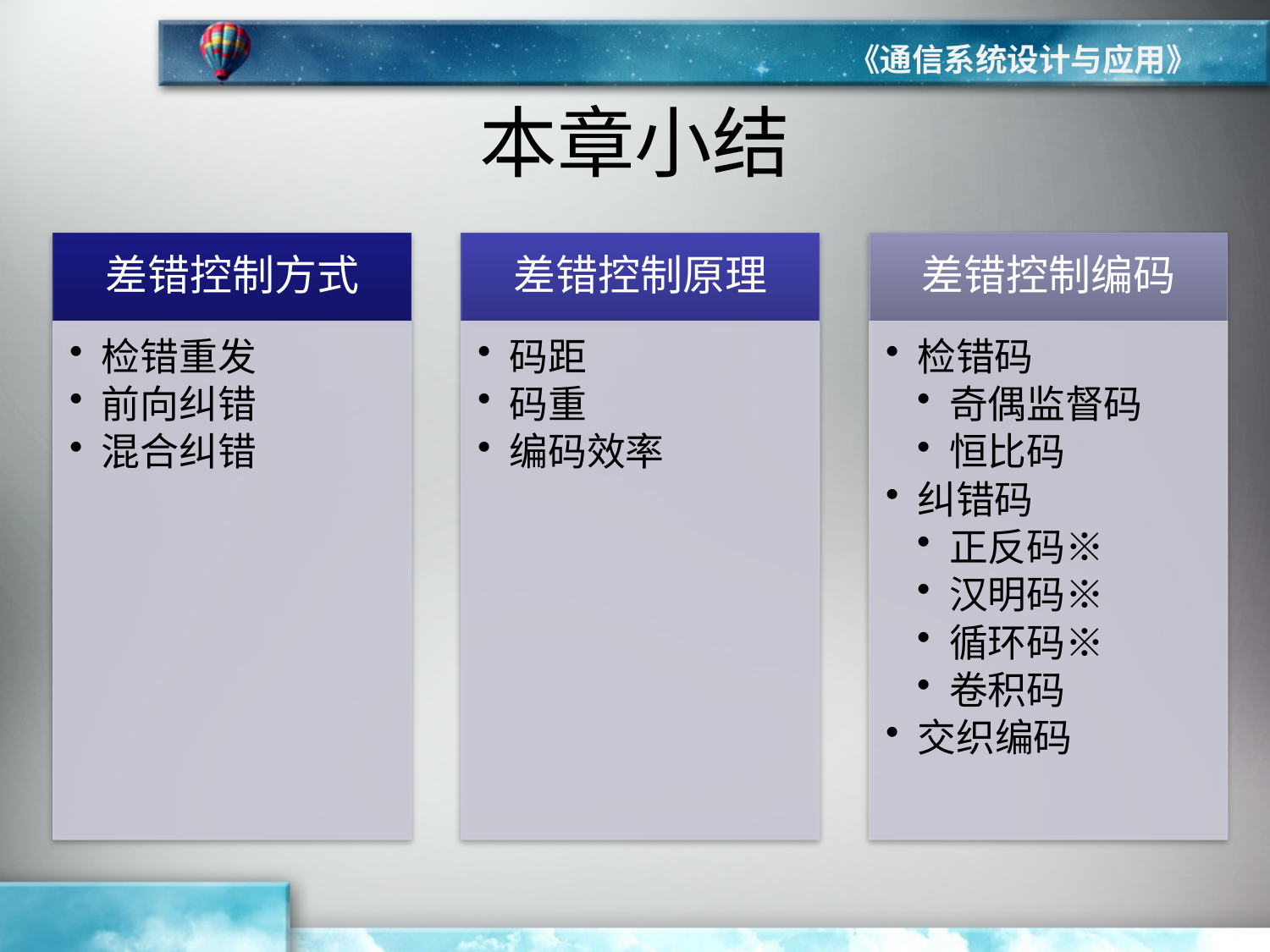

《通信系统设计与应用》
# 本章小结
差错控制方式
检错重发
前向纠错
混合纠错
差错控制原理
码距
码重
编码效率
差错控制编码
检错码
奇偶监督码
恒比码
纠错码
正反码※
汉明码※
循环码※
卷积码
交织编码